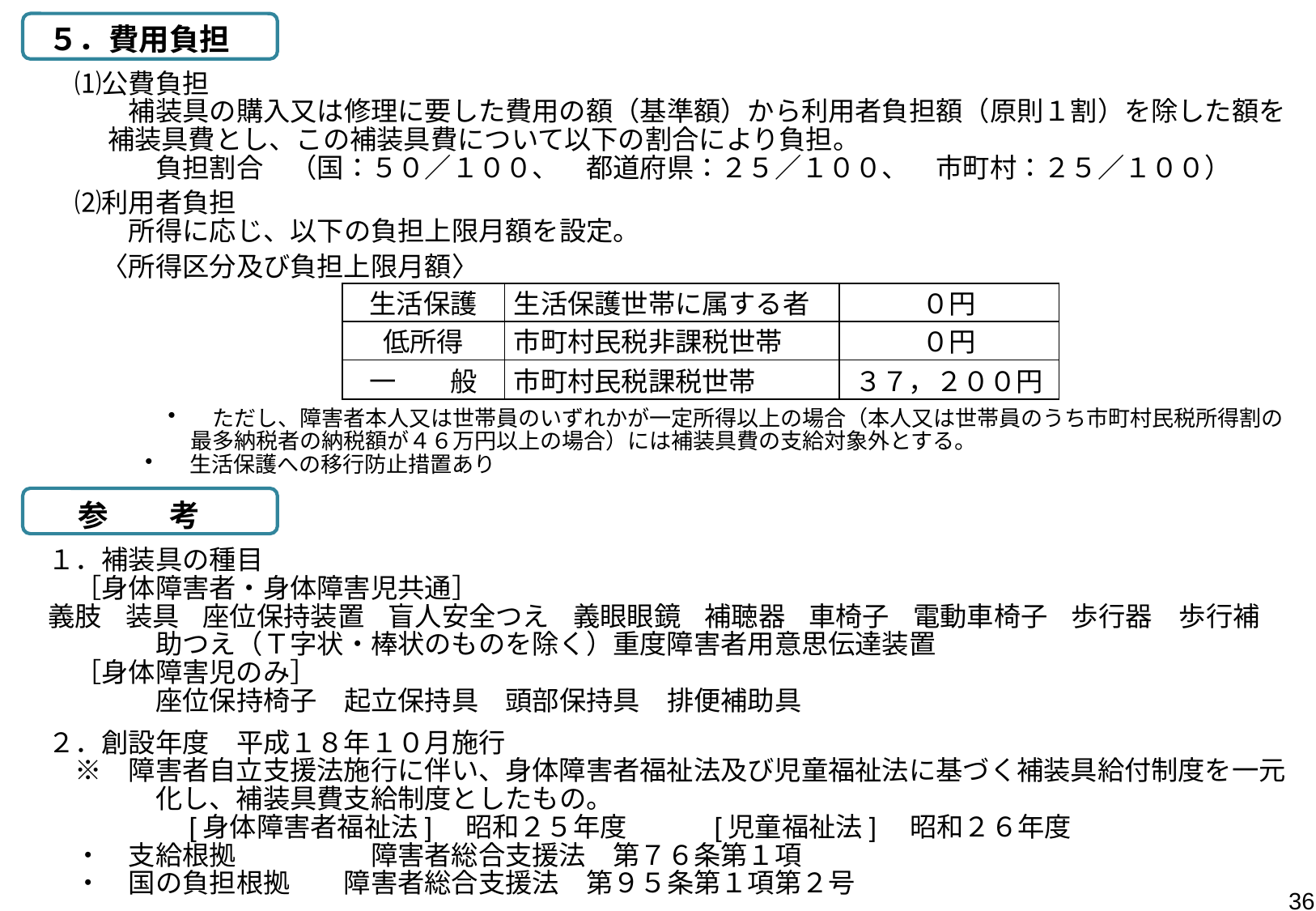

５．費用負担

　⑴公費負担
　　　補装具の購入又は修理に要した費用の額（基準額）から利用者負担額（原則１割）を除した額を補装具費とし、この補装具費について以下の割合により負担。
　　　　負担割合　（国：５０／１００、　都道府県：２５／１００、　市町村：２５／１００）

　⑵利用者負担
　　　所得に応じ、以下の負担上限月額を設定。

　　〈所得区分及び負担上限月額〉

　ただし、障害者本人又は世帯員のいずれかが一定所得以上の場合（本人又は世帯員のうち市町村民税所得割の最多納税者の納税額が４６万円以上の場合）には補装具費の支給対象外とする。
　生活保護への移行防止措置あり

　参　　考

１．補装具の種目
　［身体障害者・身体障害児共通］
義肢　装具　座位保持装置　盲人安全つえ　義眼眼鏡　補聴器　車椅子　電動車椅子　歩行器　歩行補助つえ（Ｔ字状・棒状のものを除く）重度障害者用意思伝達装置
　［身体障害児のみ］
　　　　座位保持椅子　起立保持具　頭部保持具　排便補助具

２．創設年度　平成１８年１０月施行
　※　障害者自立支援法施行に伴い、身体障害者福祉法及び児童福祉法に基づく補装具給付制度を一元化し、補装具費支給制度としたもの。
　　　　　[身体障害者福祉法]　昭和２５年度　　　[児童福祉法]　昭和２６年度
　・　支給根拠　　　　　障害者総合支援法　第７６条第１項
　・　国の負担根拠　　障害者総合支援法　第９５条第１項第２号
| 生活保護 | 生活保護世帯に属する者 | ０円 |
| --- | --- | --- |
| 低所得 | 市町村民税非課税世帯 | ０円 |
| 一　　般 | 市町村民税課税世帯 | ３７，２００円 |

36